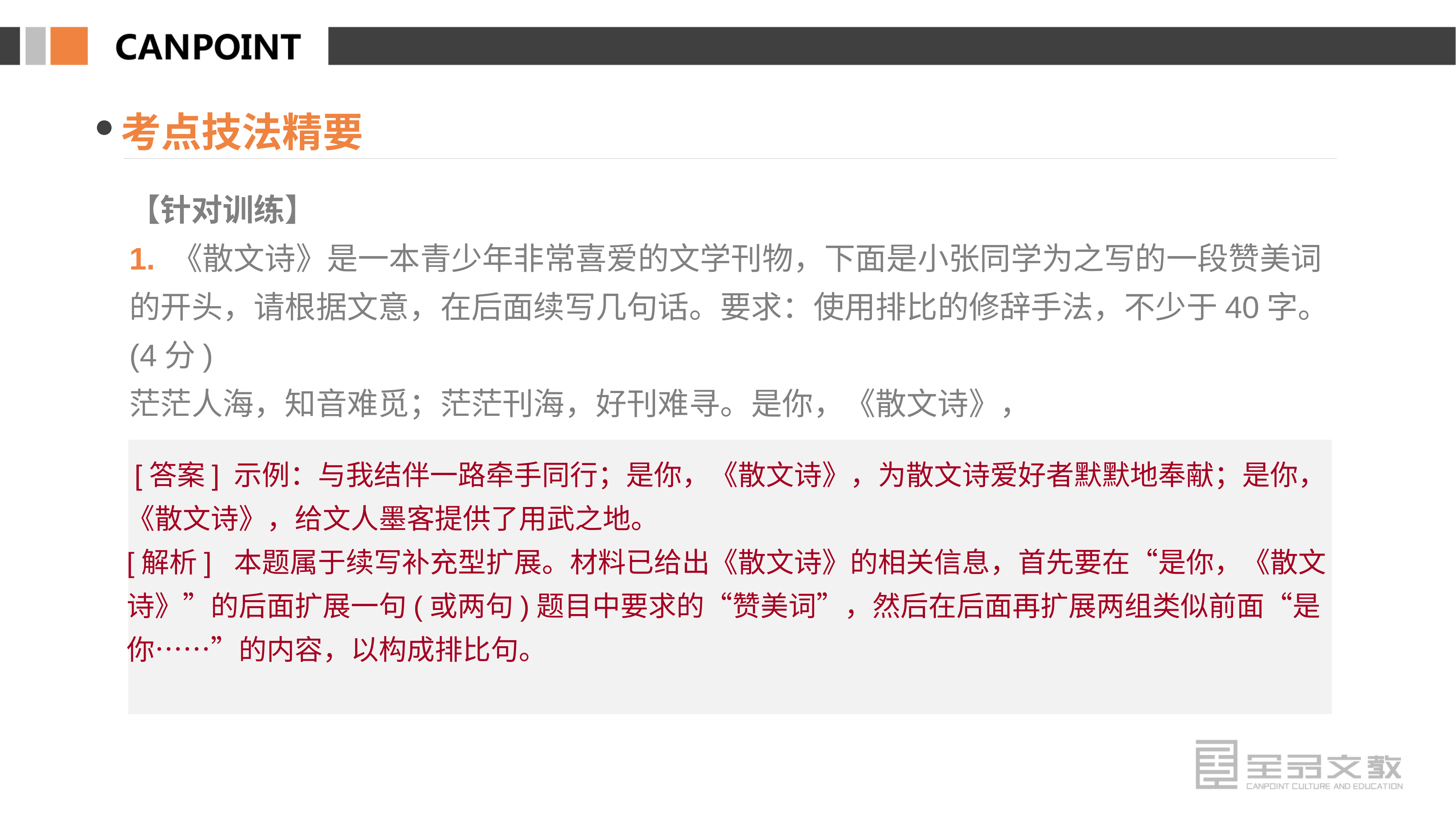

考点技法精要

【针对训练】
1. 《散文诗》是一本青少年非常喜爱的文学刊物，下面是小张同学为之写的一段赞美词的开头，请根据文意，在后面续写几句话。要求：使用排比的修辞手法，不少于40字。(4分)
茫茫人海，知音难觅；茫茫刊海，好刊难寻。是你，《散文诗》，

 [答案] 示例：与我结伴一路牵手同行；是你，《散文诗》，为散文诗爱好者默默地奉献；是你，《散文诗》，给文人墨客提供了用武之地。
[解析]  本题属于续写补充型扩展。材料已给出《散文诗》的相关信息，首先要在“是你，《散文诗》”的后面扩展一句(或两句)题目中要求的“赞美词”，然后在后面再扩展两组类似前面“是你……”的内容，以构成排比句。